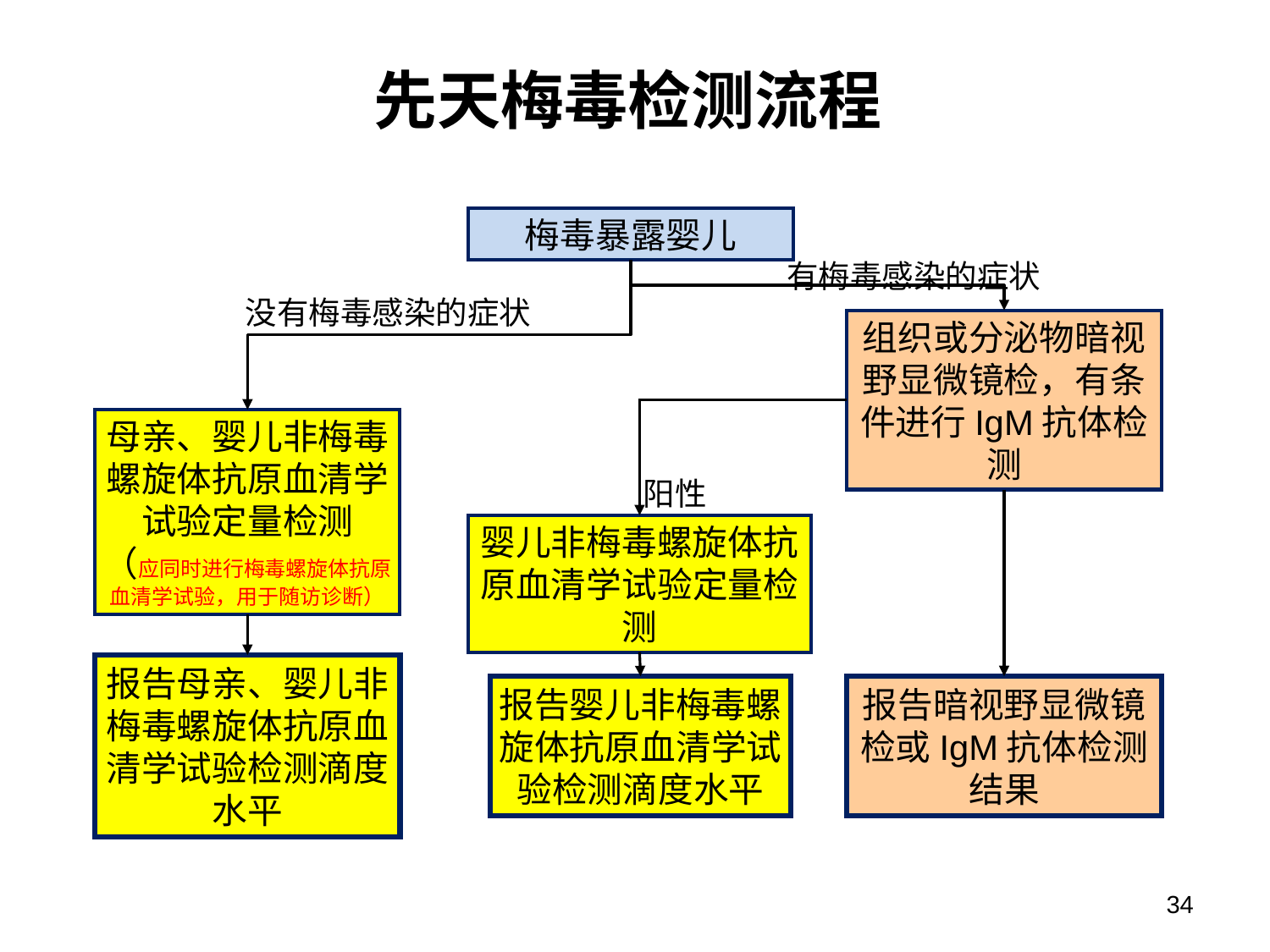

# 先天梅毒检测流程
梅毒暴露婴儿
有梅毒感染的症状
没有梅毒感染的症状
组织或分泌物暗视野显微镜检，有条件进行IgM抗体检测
母亲、婴儿非梅毒螺旋体抗原血清学试验定量检测
（应同时进行梅毒螺旋体抗原血清学试验，用于随访诊断）
阳性
婴儿非梅毒螺旋体抗原血清学试验定量检测
报告母亲、婴儿非梅毒螺旋体抗原血清学试验检测滴度水平
报告婴儿非梅毒螺旋体抗原血清学试验检测滴度水平
报告暗视野显微镜检或IgM抗体检测结果
34